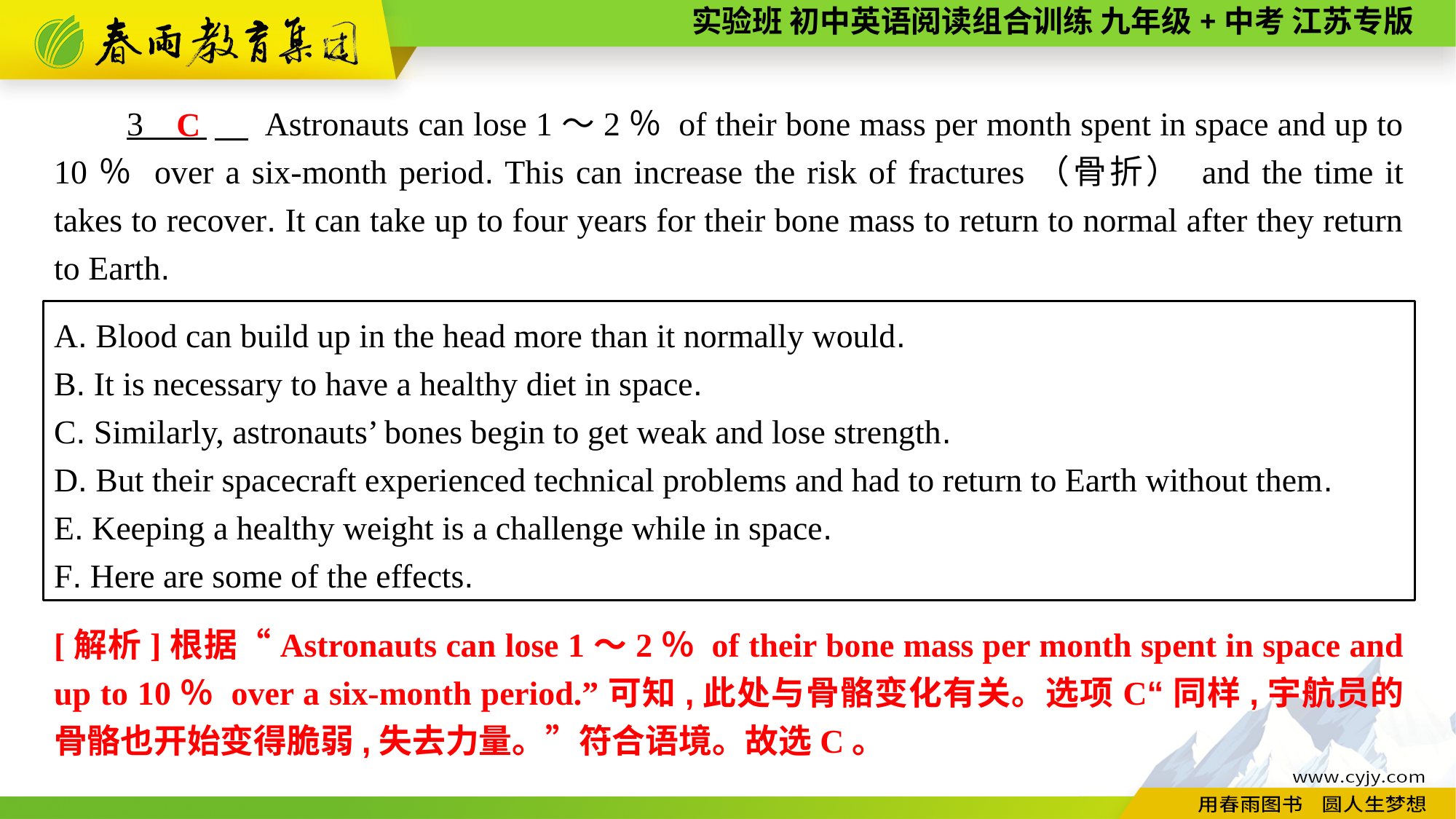

3       　 Astronauts can lose 1～2％ of their bone mass per month spent in space and up to 10％ over a six-month period. This can increase the risk of fractures（骨折） and the time it takes to recover. It can take up to four years for their bone mass to return to normal after they return to Earth.
C
A. Blood can build up in the head more than it normally would.
B. It is necessary to have a healthy diet in space.
C. Similarly, astronauts’ bones begin to get weak and lose strength.
D. But their spacecraft experienced technical problems and had to return to Earth without them.
E. Keeping a healthy weight is a challenge while in space.
F. Here are some of the effects.
[解析]根据“Astronauts can lose 1～2％ of their bone mass per month spent in space and up to 10％ over a six-month period.”可知,此处与骨骼变化有关。选项C“同样,宇航员的骨骼也开始变得脆弱,失去力量。”符合语境。故选C。